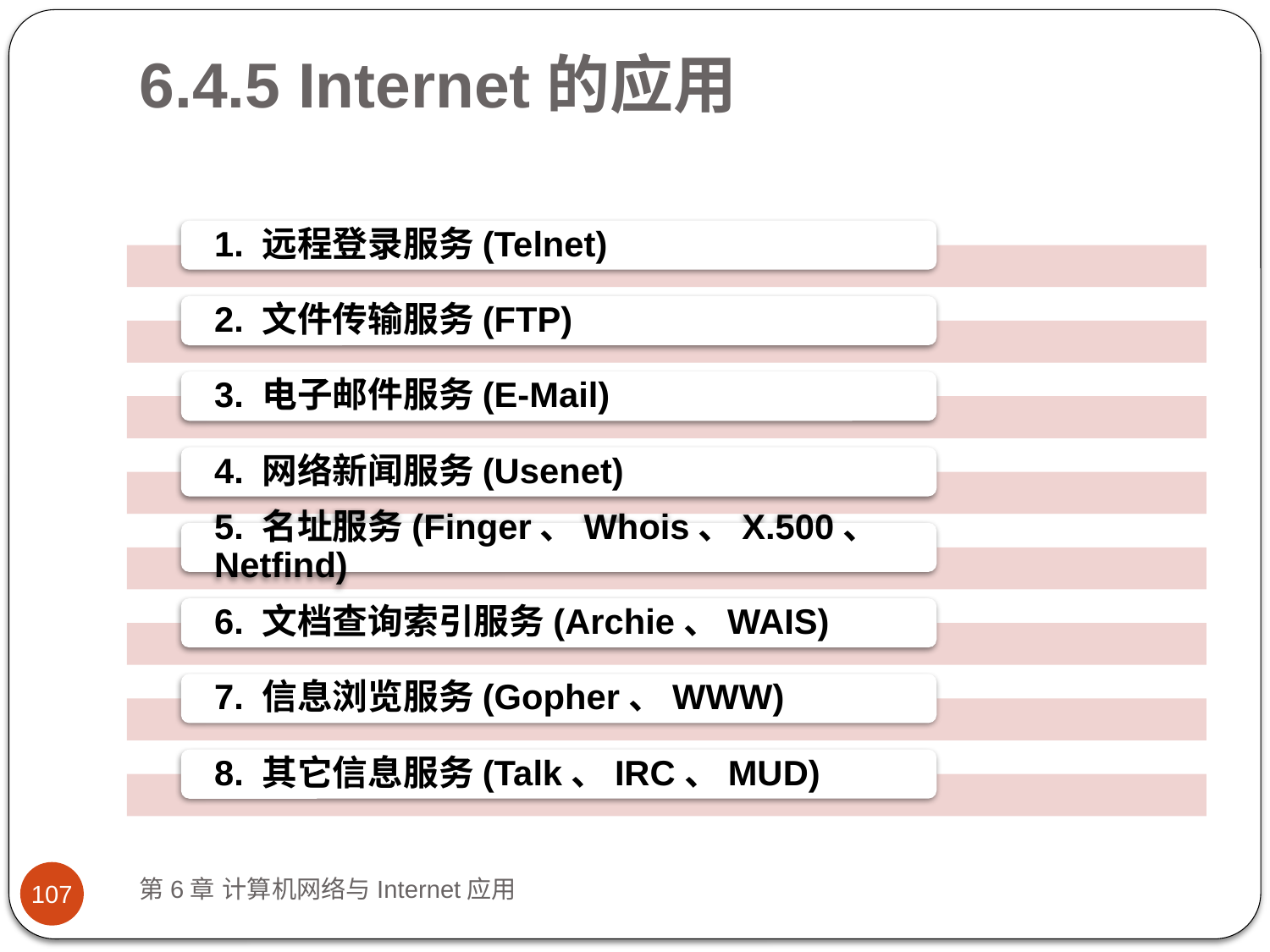

# 6.4.5 Internet的应用
1. 远程登录服务(Telnet)
2. 文件传输服务(FTP)
3. 电子邮件服务(E-Mail)
4. 网络新闻服务(Usenet)
5. 名址服务(Finger、Whois、X.500、Netfind)
6. 文档查询索引服务(Archie、WAIS)
7. 信息浏览服务(Gopher、WWW)
8. 其它信息服务(Talk、IRC、MUD)
第6章 计算机网络与Internet应用
107